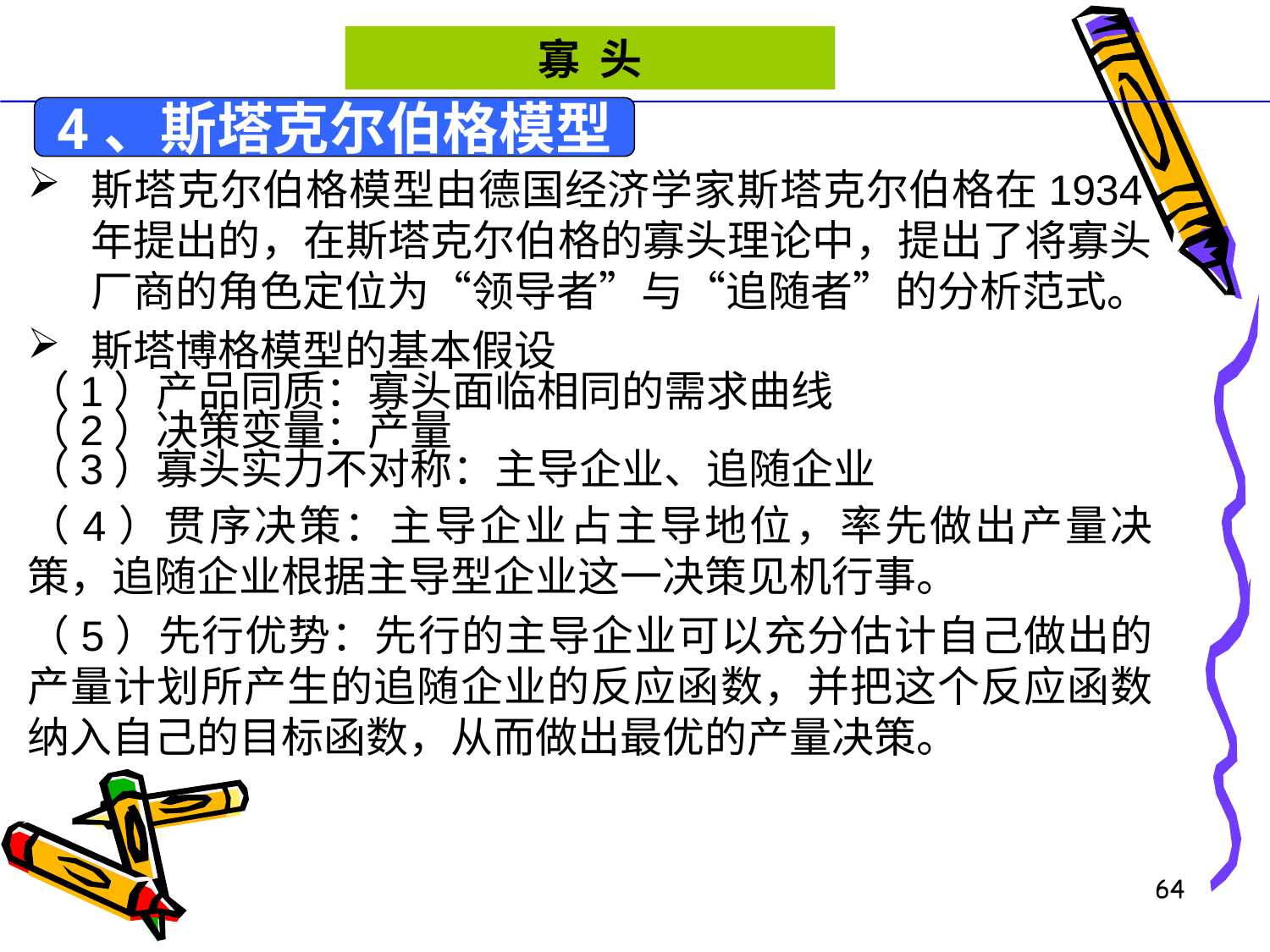

寡  头
4、斯塔克尔伯格模型

斯塔克尔伯格模型由德国经济学家斯塔克尔伯格在1934年提出的，在斯塔克尔伯格的寡头理论中，提出了将寡头厂商的角色定位为“领导者”与“追随者”的分析范式。
斯塔博格模型的基本假设
（1）产品同质：寡头面临相同的需求曲线
（2）决策变量：产量
（3）寡头实力不对称：主导企业、追随企业
（4）贯序决策：主导企业占主导地位，率先做出产量决策，追随企业根据主导型企业这一决策见机行事。
（5）先行优势：先行的主导企业可以充分估计自己做出的产量计划所产生的追随企业的反应函数，并把这个反应函数纳入自己的目标函数，从而做出最优的产量决策。
64